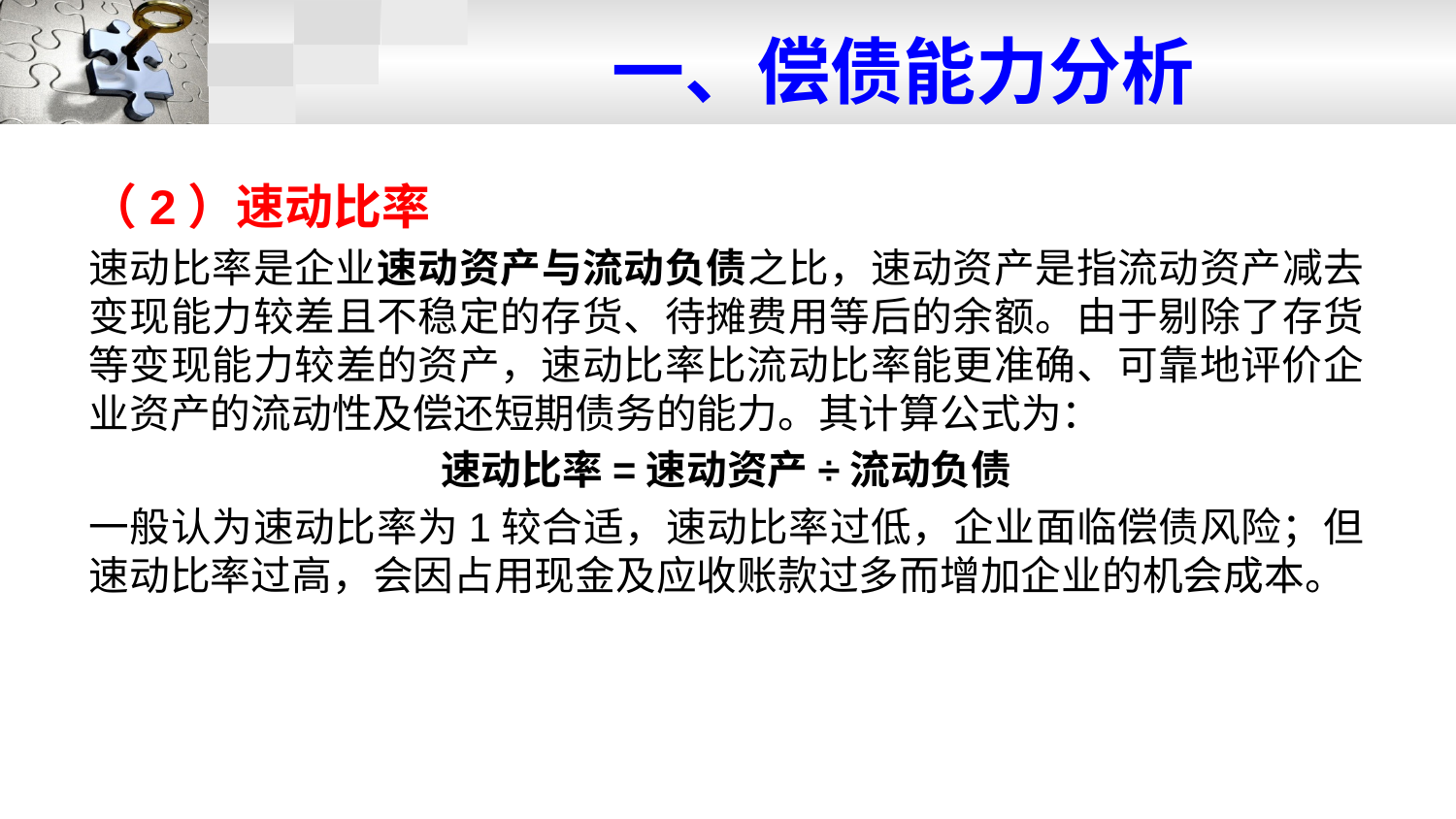

# 一、偿债能力分析
（2）速动比率
速动比率是企业速动资产与流动负债之比，速动资产是指流动资产减去变现能力较差且不稳定的存货、待摊费用等后的余额。由于剔除了存货等变现能力较差的资产，速动比率比流动比率能更准确、可靠地评价企业资产的流动性及偿还短期债务的能力。其计算公式为：
速动比率=速动资产÷流动负债
一般认为速动比率为1较合适，速动比率过低，企业面临偿债风险；但速动比率过高，会因占用现金及应收账款过多而增加企业的机会成本。